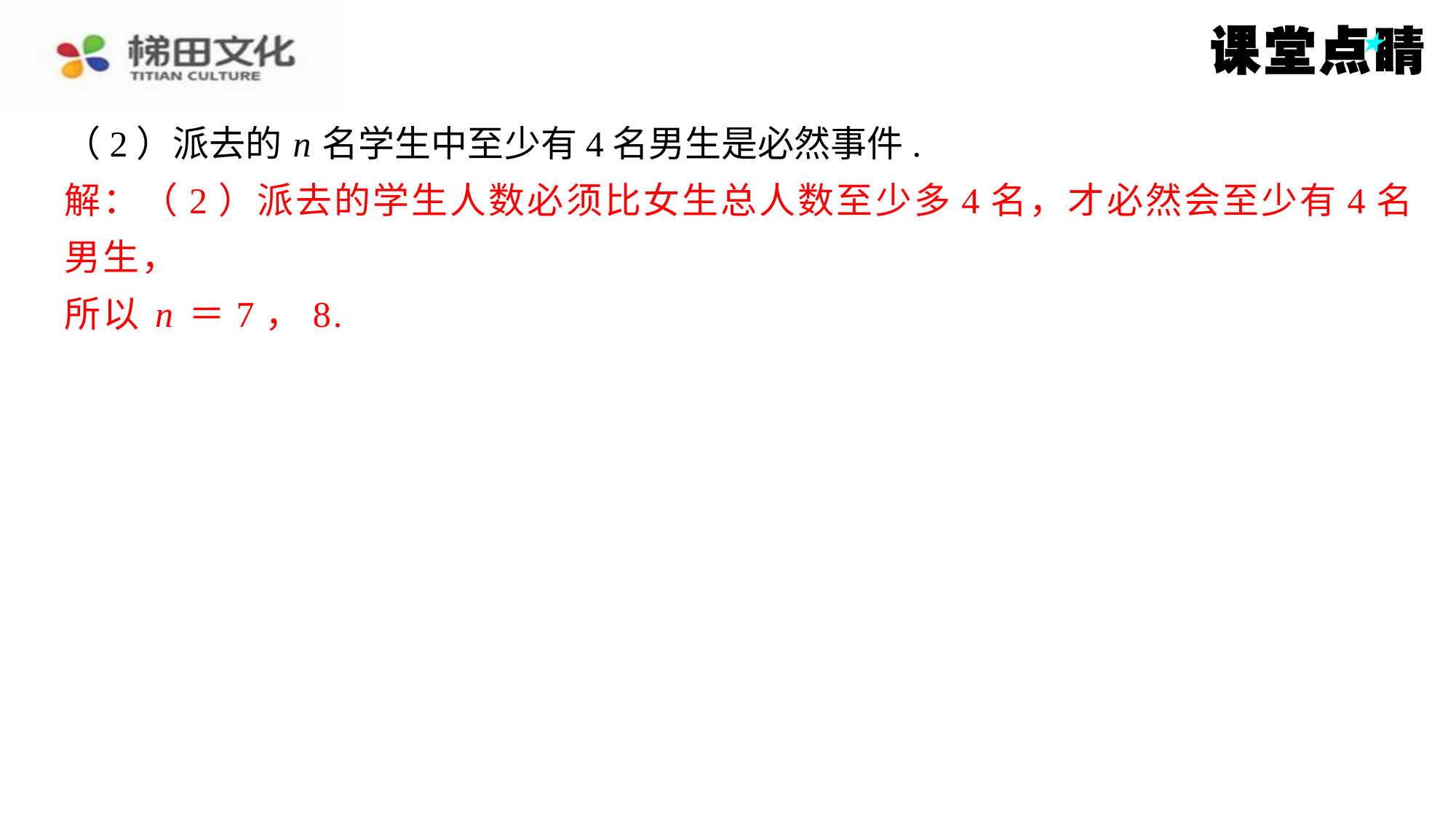

（2）派去的 n 名学生中至少有4名男生是必然事件.
解：（2）派去的学生人数必须比女生总人数至少多4名，才必然会至少有4名
解：（2）派去的学生人数必须比女生总人数至少多4名，才必然会至少有4名
男生，
所以 n ＝7，8.
男生，
所以 n ＝7，8.